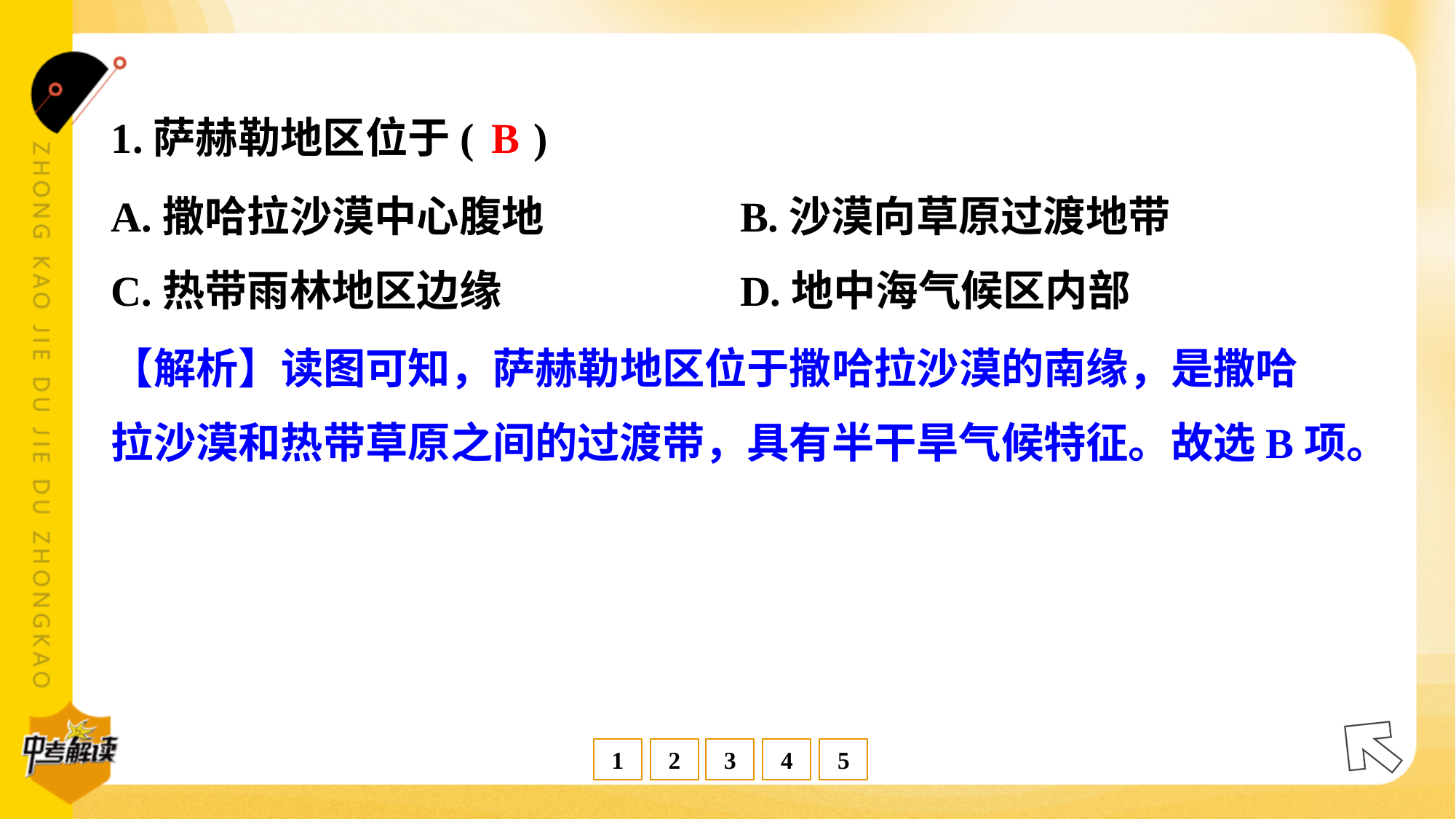

B
1.萨赫勒地区位于(     )
A.撒哈拉沙漠中心腹地	B.沙漠向草原过渡地带
C.热带雨林地区边缘	D.地中海气候区内部
【解析】读图可知，萨赫勒地区位于撒哈拉沙漠的南缘，是撒哈
拉沙漠和热带草原之间的过渡带，具有半干旱气候特征。故选B项。